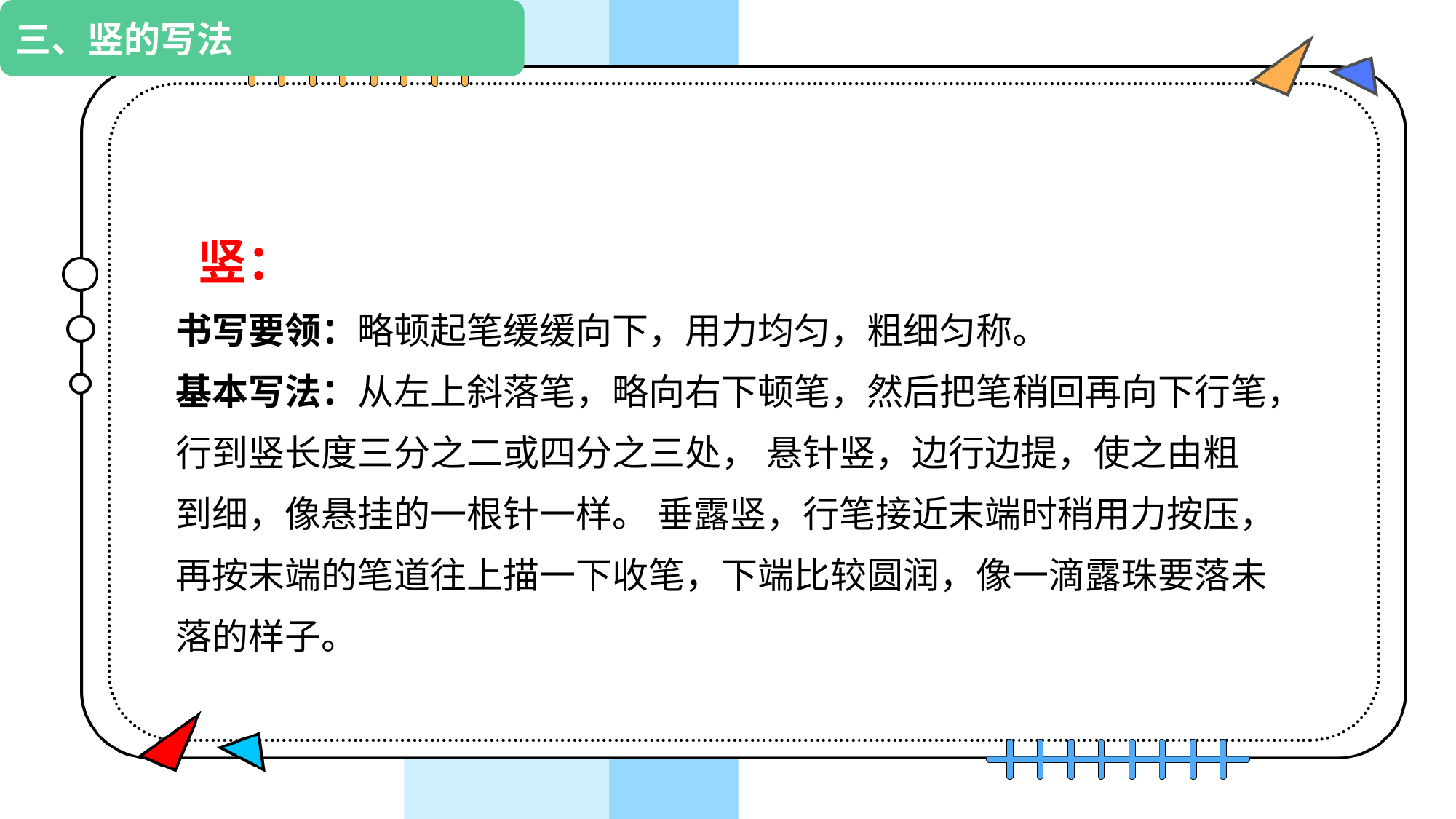

三、竖的写法
 竖：
书写要领：略顿起笔缓缓向下，用力均匀，粗细匀称。
基本写法：从左上斜落笔，略向右下顿笔，然后把笔稍回再向下行笔，行到竖长度三分之二或四分之三处， 悬针竖，边行边提，使之由粗到细，像悬挂的一根针一样。 垂露竖，行笔接近末端时稍用力按压，再按末端的笔道往上描一下收笔，下端比较圆润，像一滴露珠要落未落的样子。